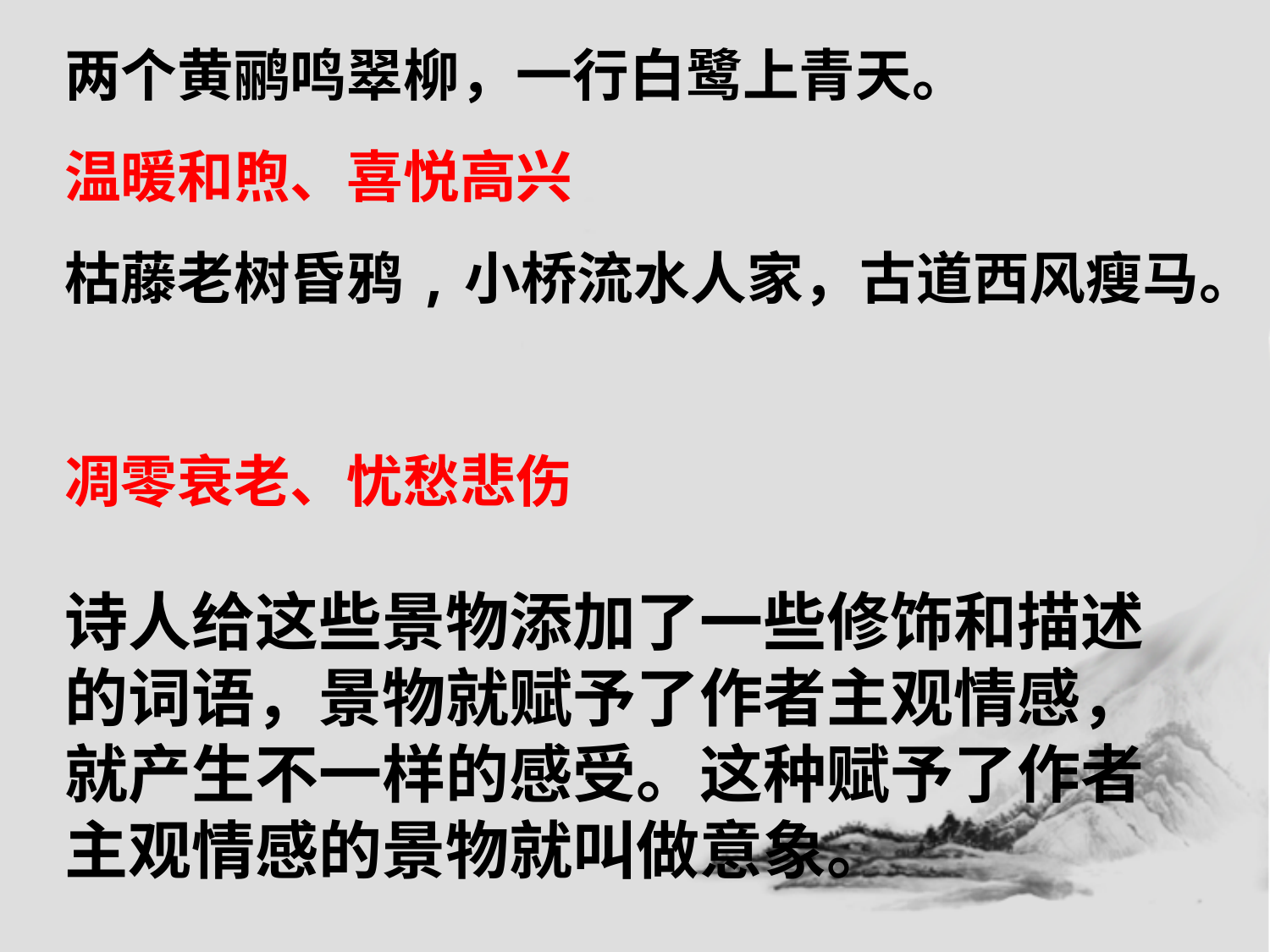

两个黄鹂鸣翠柳，一行白鹭上青天。
温暖和煦、喜悦高兴
枯藤老树昏鸦,小桥流水人家，古道西风瘦马。
凋零衰老、忧愁悲伤

诗人给这些景物添加了一些修饰和描述的词语，景物就赋予了作者主观情感，就产生不一样的感受。这种赋予了作者主观情感的景物就叫做意象。